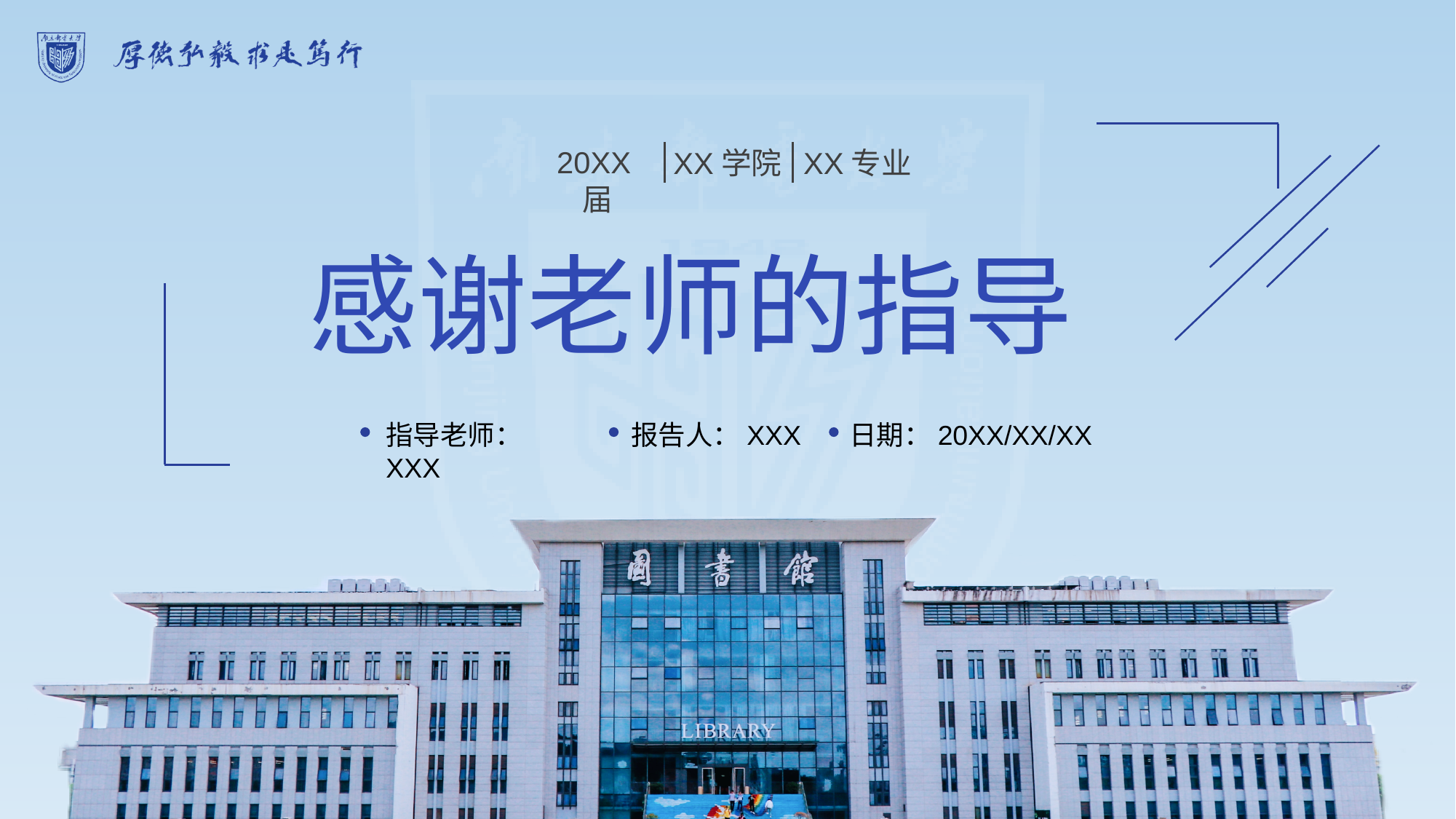

20XX届
XX学院
XX专业
感谢老师的指导
指导老师：XXX
报告人：XXX
日期：20XX/XX/XX